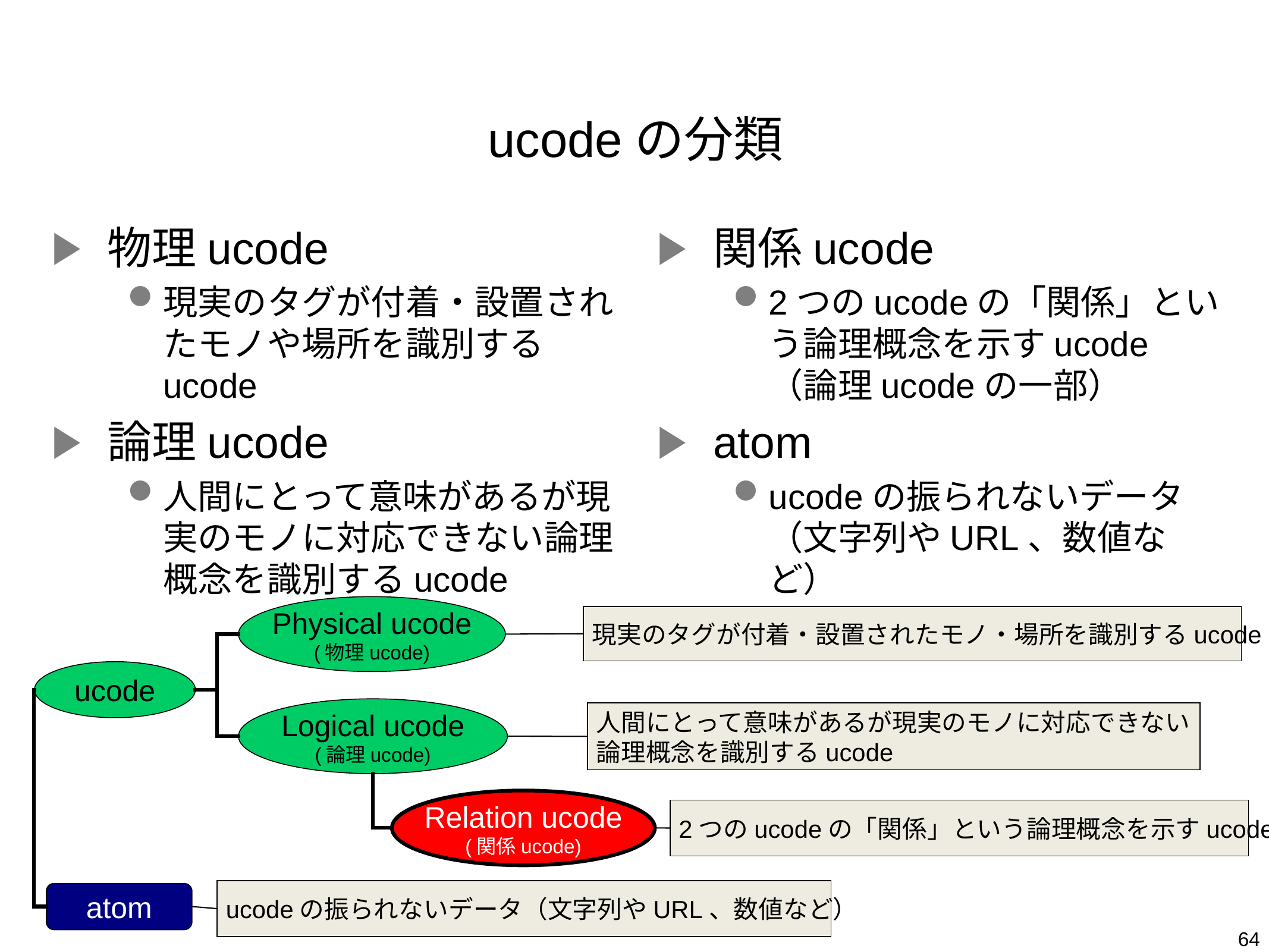

# ucodeの分類
物理ucode
現実のタグが付着・設置されたモノや場所を識別するucode
論理ucode
人間にとって意味があるが現実のモノに対応できない論理概念を識別するucode
関係ucode
2つのucodeの「関係」という論理概念を示すucode
（論理ucodeの一部）
atom
ucodeの振られないデータ
（文字列やURL、数値など）
Physical ucode
(物理ucode)
現実のタグが付着・設置されたモノ・場所を識別するucode
ucode
Logical ucode
(論理ucode)
人間にとって意味があるが現実のモノに対応できない
論理概念を識別するucode
Relation ucode
(関係ucode)
2つのucodeの「関係」という論理概念を示すucode
ucodeの振られないデータ（文字列やURL、数値など）
atom
64